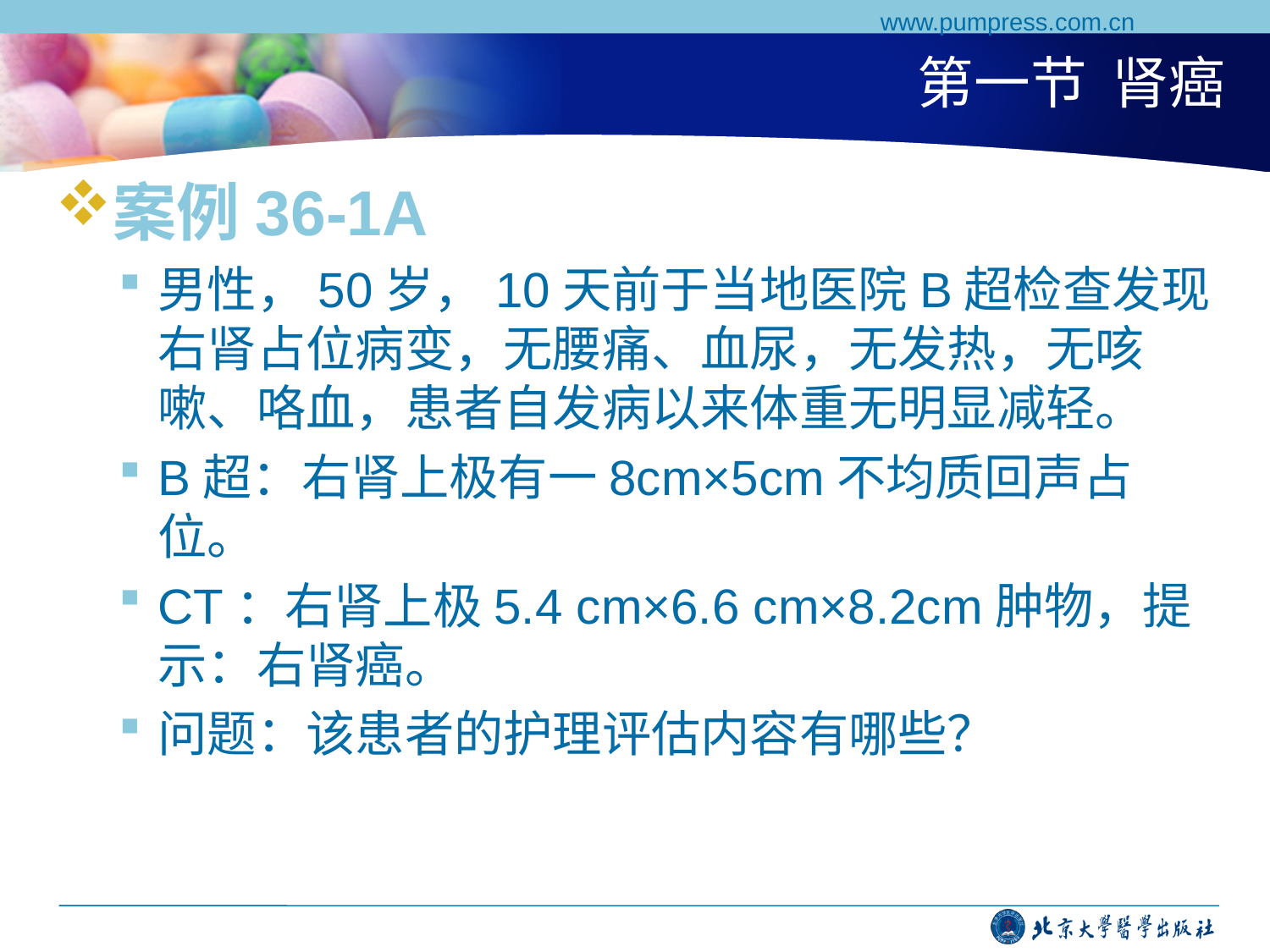

www.pumpress.com.cn
# 第一节  肾癌
案例36-1A
男性，50岁，10天前于当地医院B超检查发现右肾占位病变，无腰痛、血尿，无发热，无咳嗽、咯血，患者自发病以来体重无明显减轻。
B超：右肾上极有一8cm×5cm不均质回声占位。
CT：右肾上极5.4 cm×6.6 cm×8.2cm肿物，提示：右肾癌。
问题：该患者的护理评估内容有哪些？